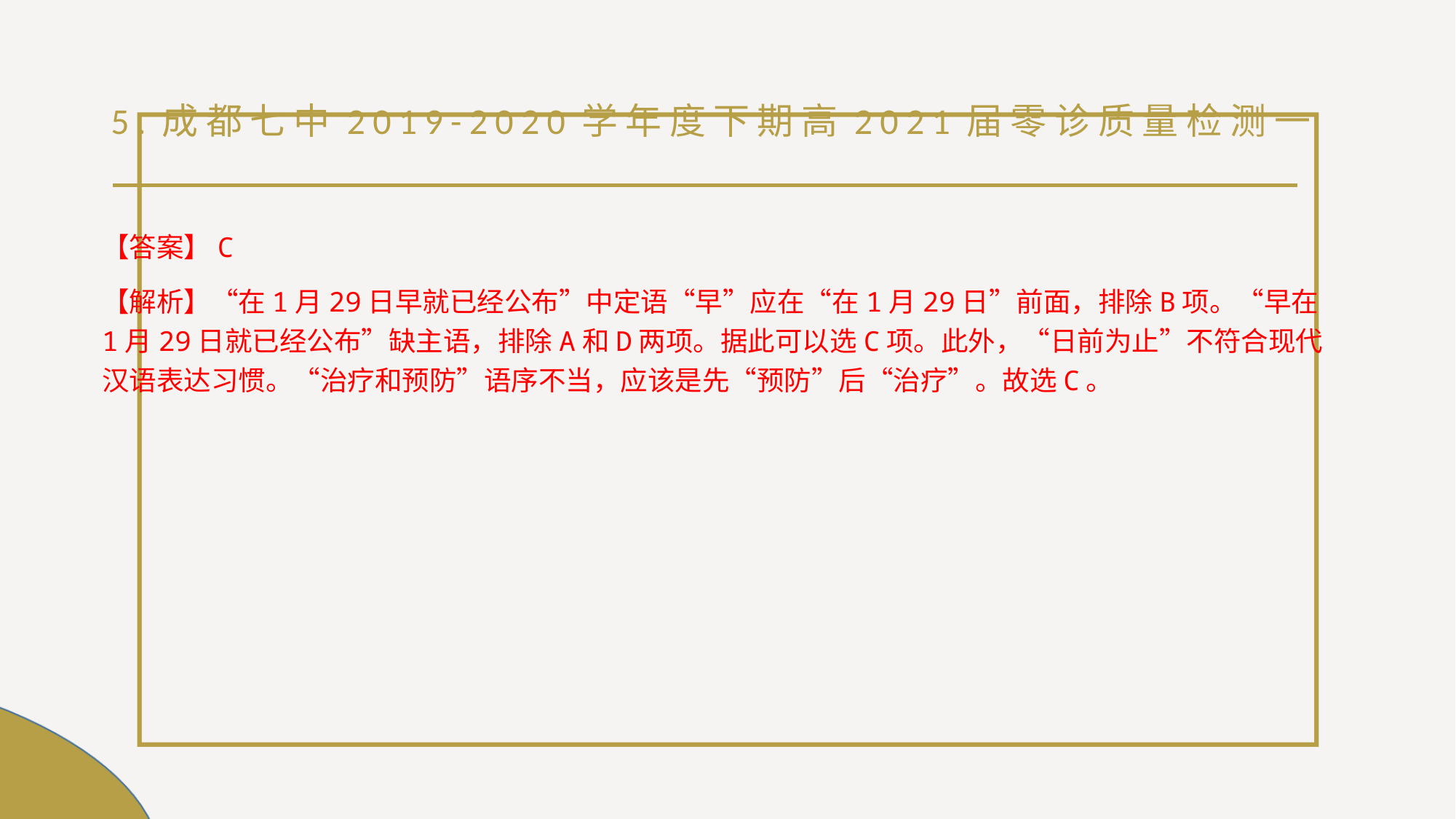

# 5.成都七中2019-2020学年度下期高2021届零诊质量检测一
【答案】C
【解析】“在1月29日早就已经公布”中定语“早”应在“在1月29日”前面，排除B项。“早在1月29日就已经公布”缺主语，排除A和D两项。据此可以选C项。此外，“日前为止”不符合现代汉语表达习惯。“治疗和预防”语序不当，应该是先“预防”后“治疗”。故选C。